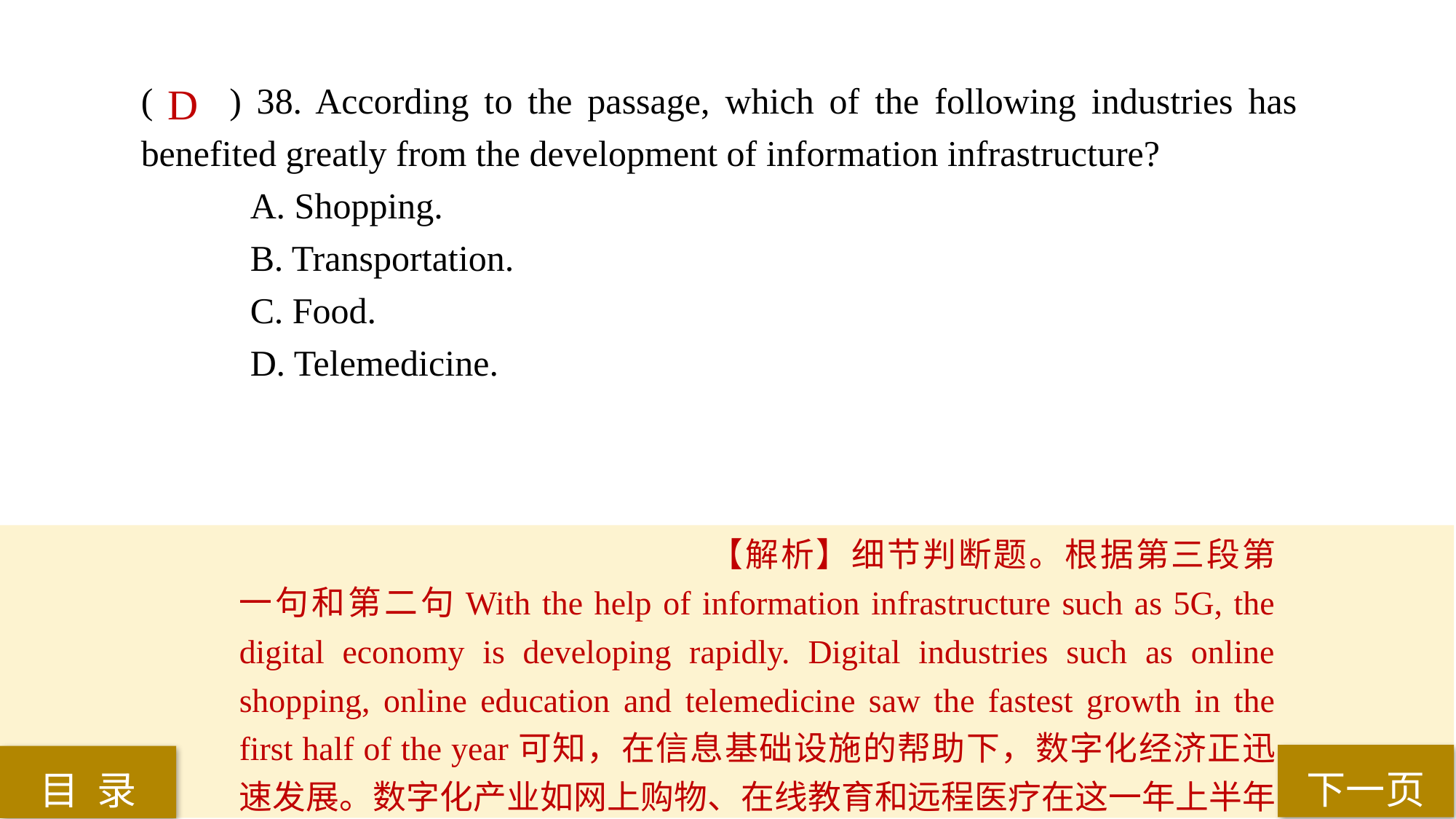

(     ) 38. According to the passage, which of the following industries has 	benefited greatly from the development of information infrastructure?
A. Shopping.
B. Transportation.
C. Food.
D. Telemedicine.
D
【解析】细节判断题。根据第三段第一句和第二句With the help of information infrastructure such as 5G, the digital economy is developing rapidly. Digital industries such as online shopping, online education and telemedicine saw the fastest growth in the first half of the year可知，在信息基础设施的帮助下，数字化经济正迅速发展。数字化产业如网上购物、在线教育和远程医疗在这一年上半年增长最快。故此题答案为D。